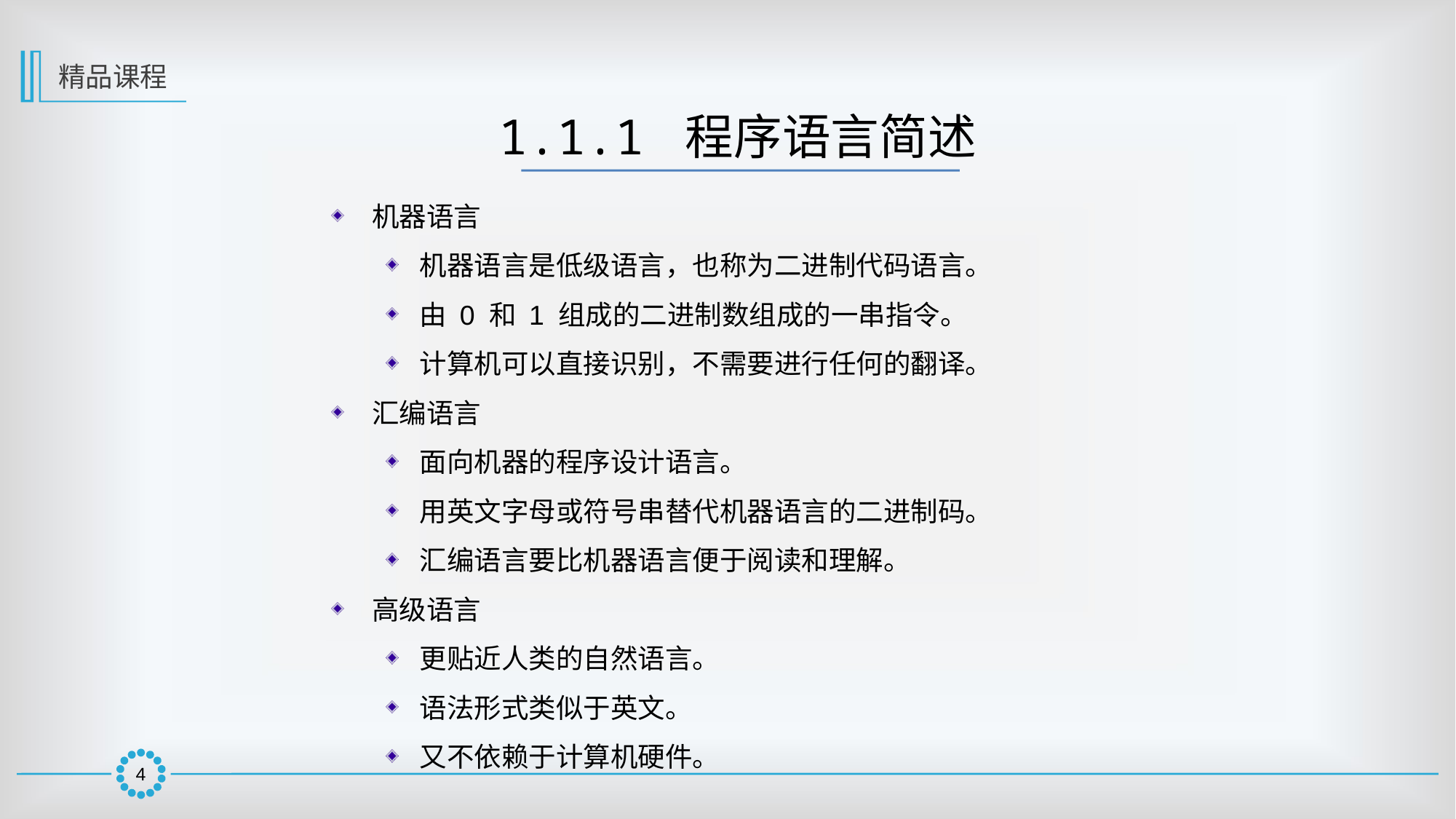

精品课程
1.1.1 程序语言简述

机器语言
机器语言是低级语言，也称为二进制代码语言。
由 0 和 1 组成的二进制数组成的一串指令。
计算机可以直接识别，不需要进行任何的翻译。
汇编语言
面向机器的程序设计语言。
用英文字母或符号串替代机器语言的二进制码。
汇编语言要比机器语言便于阅读和理解。
高级语言
更贴近人类的自然语言。
语法形式类似于英文。
又不依赖于计算机硬件。

4